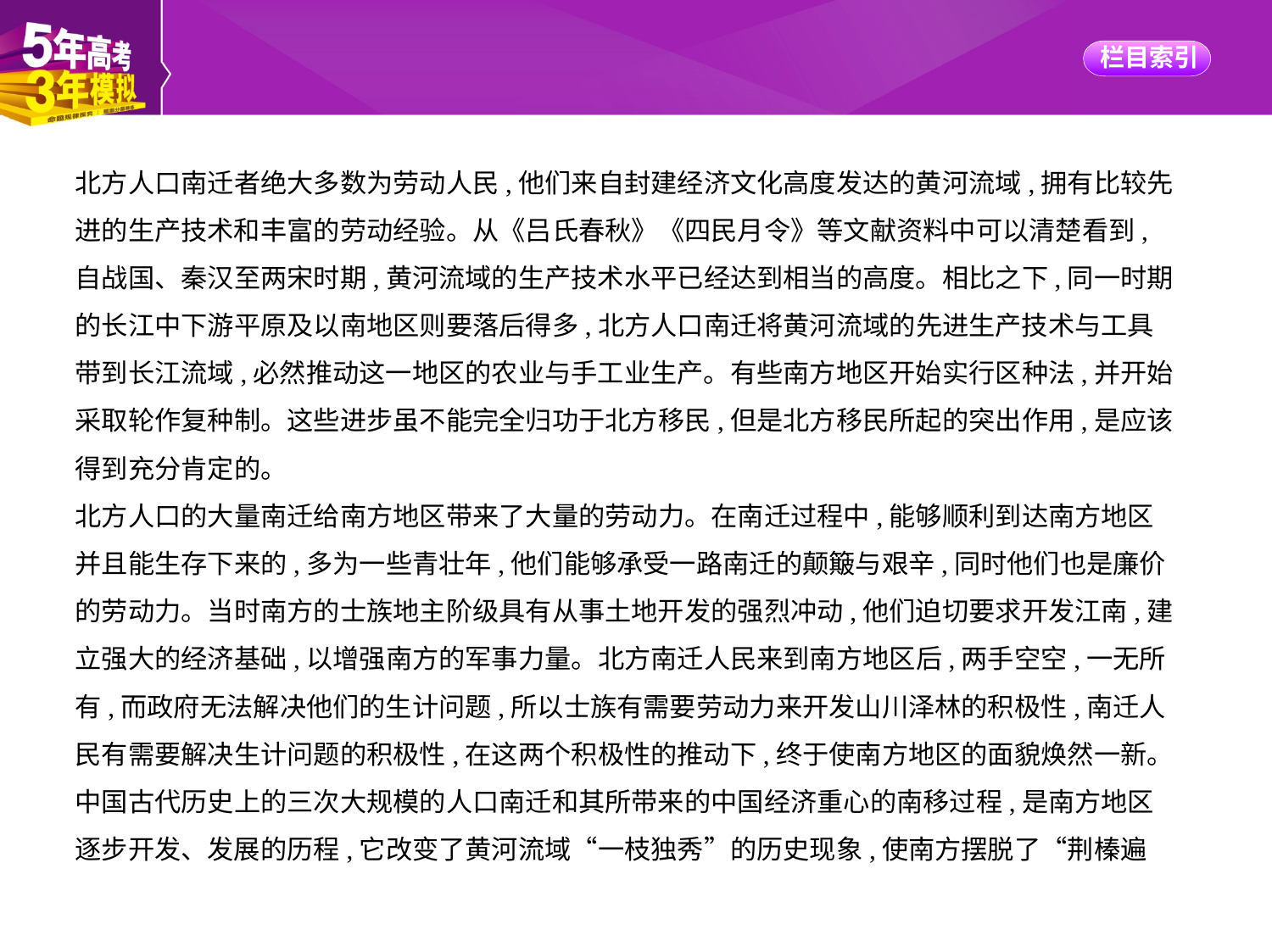

北方人口南迁者绝大多数为劳动人民,他们来自封建经济文化高度发达的黄河流域,拥有比较先
进的生产技术和丰富的劳动经验。从《吕氏春秋》《四民月令》等文献资料中可以清楚看到,
自战国、秦汉至两宋时期,黄河流域的生产技术水平已经达到相当的高度。相比之下,同一时期
的长江中下游平原及以南地区则要落后得多,北方人口南迁将黄河流域的先进生产技术与工具
带到长江流域,必然推动这一地区的农业与手工业生产。有些南方地区开始实行区种法,并开始
采取轮作复种制。这些进步虽不能完全归功于北方移民,但是北方移民所起的突出作用,是应该
得到充分肯定的。
北方人口的大量南迁给南方地区带来了大量的劳动力。在南迁过程中,能够顺利到达南方地区
并且能生存下来的,多为一些青壮年,他们能够承受一路南迁的颠簸与艰辛,同时他们也是廉价
的劳动力。当时南方的士族地主阶级具有从事土地开发的强烈冲动,他们迫切要求开发江南,建
立强大的经济基础,以增强南方的军事力量。北方南迁人民来到南方地区后,两手空空,一无所
有,而政府无法解决他们的生计问题,所以士族有需要劳动力来开发山川泽林的积极性,南迁人
民有需要解决生计问题的积极性,在这两个积极性的推动下,终于使南方地区的面貌焕然一新。
中国古代历史上的三次大规模的人口南迁和其所带来的中国经济重心的南移过程,是南方地区
逐步开发、发展的历程,它改变了黄河流域“一枝独秀”的历史现象,使南方摆脱了“荆榛遍